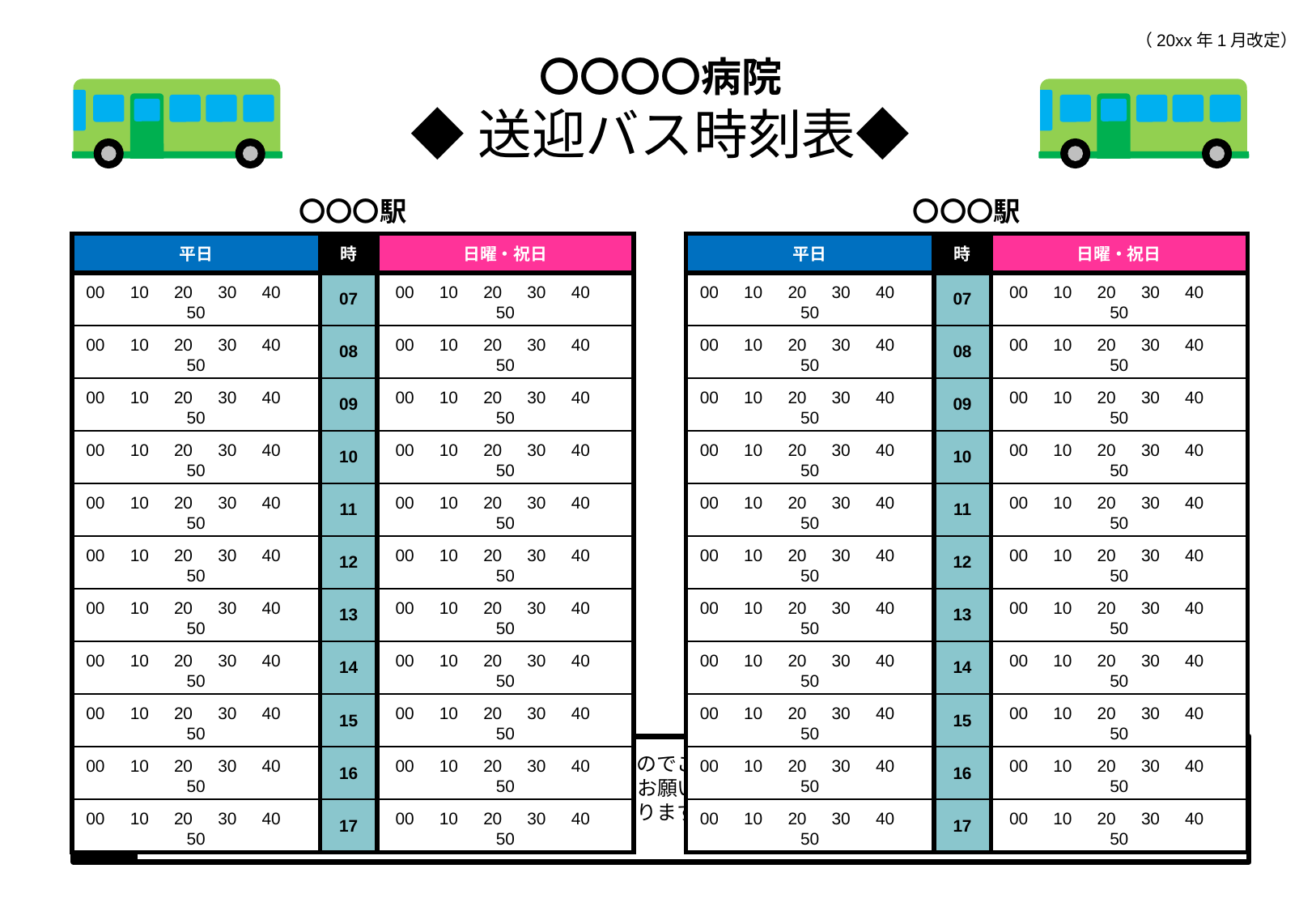

（20xx年1月改定）
〇〇〇〇病院

◆送迎バス時刻表◆
〇〇〇駅
〇〇〇駅
| 平日 | 時 | 日曜・祝日 |
| --- | --- | --- |
| 00　10　20　30　40　50 | 07 | 00　10　20　30　40　50 |
| 00　10　20　30　40　50 | 08 | 00　10　20　30　40　50 |
| 00　10　20　30　40　50 | 09 | 00　10　20　30　40　50 |
| 00　10　20　30　40　50 | 10 | 00　10　20　30　40　50 |
| 00　10　20　30　40　50 | 11 | 00　10　20　30　40　50 |
| 00　10　20　30　40　50 | 12 | 00　10　20　30　40　50 |
| 00　10　20　30　40　50 | 13 | 00　10　20　30　40　50 |
| 00　10　20　30　40　50 | 14 | 00　10　20　30　40　50 |
| 00　10　20　30　40　50 | 15 | 00　10　20　30　40　50 |
| 00　10　20　30　40　50 | 16 | 00　10　20　30　40　50 |
| 00　10　20　30　40　50 | 17 | 00　10　20　30　40　50 |
| 平日 | 時 | 日曜・祝日 |
| --- | --- | --- |
| 00　10　20　30　40　50 | 07 | 00　10　20　30　40　50 |
| 00　10　20　30　40　50 | 08 | 00　10　20　30　40　50 |
| 00　10　20　30　40　50 | 09 | 00　10　20　30　40　50 |
| 00　10　20　30　40　50 | 10 | 00　10　20　30　40　50 |
| 00　10　20　30　40　50 | 11 | 00　10　20　30　40　50 |
| 00　10　20　30　40　50 | 12 | 00　10　20　30　40　50 |
| 00　10　20　30　40　50 | 13 | 00　10　20　30　40　50 |
| 00　10　20　30　40　50 | 14 | 00　10　20　30　40　50 |
| 00　10　20　30　40　50 | 15 | 00　10　20　30　40　50 |
| 00　10　20　30　40　50 | 16 | 00　10　20　30　40　50 |
| 00　10　20　30　40　50 | 17 | 00　10　20　30　40　50 |
ご注意
交通状態や天候により遅延や運休する場合ありますのでご了承ください。
車いすでご利用の場合は、付き添いの方もご同乗でお願いします。
定員が超過する場合は、乗車をお断りする場合があります。
施設ご利用以外の方は乗車できません。